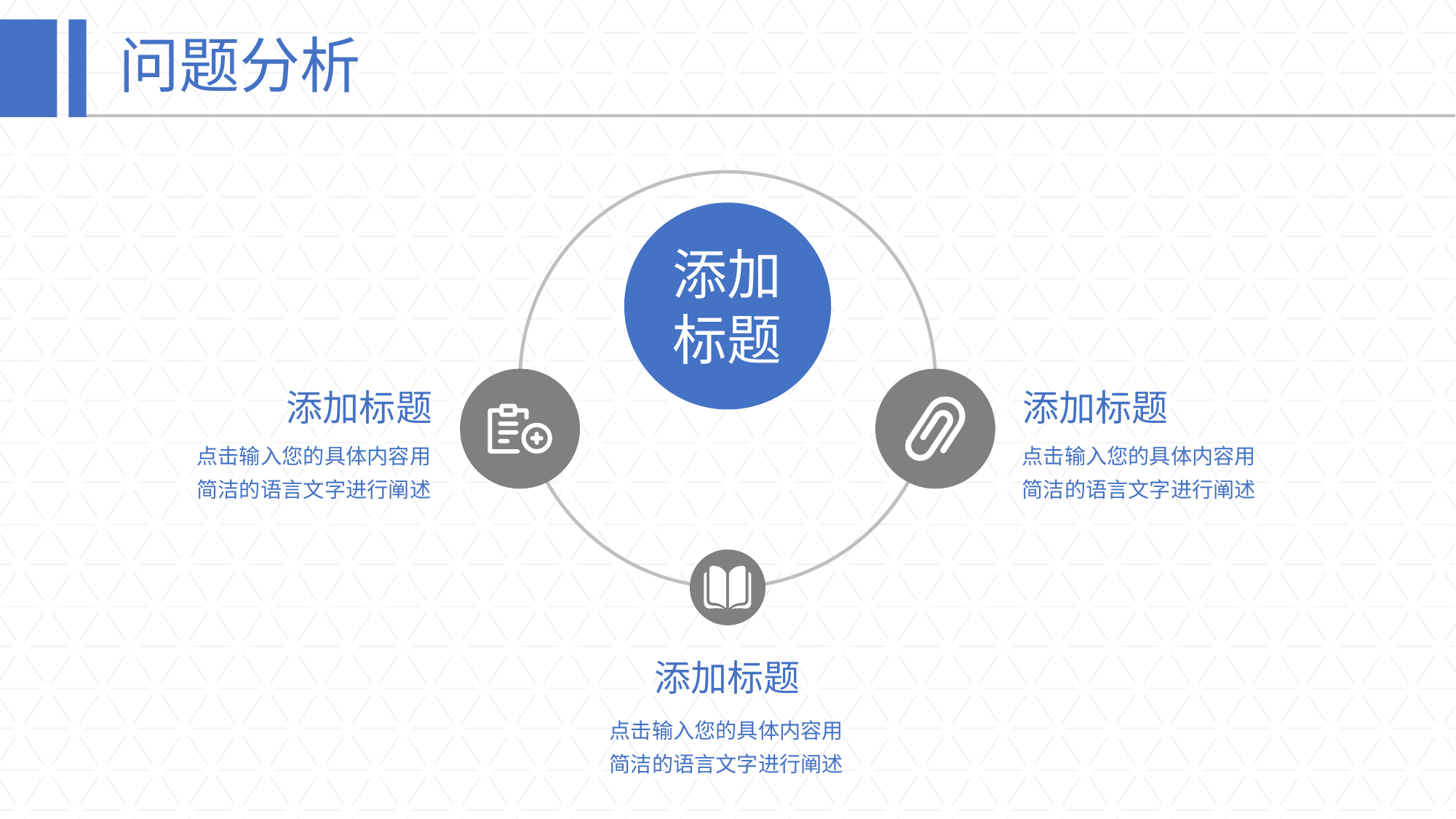

# 问题分析

添加
标题

添加标题
添加标题

点击输入您的具体内容用简洁的语言文字进行阐述
点击输入您的具体内容用简洁的语言文字进行阐述

添加标题
点击输入您的具体内容用简洁的语言文字进行阐述